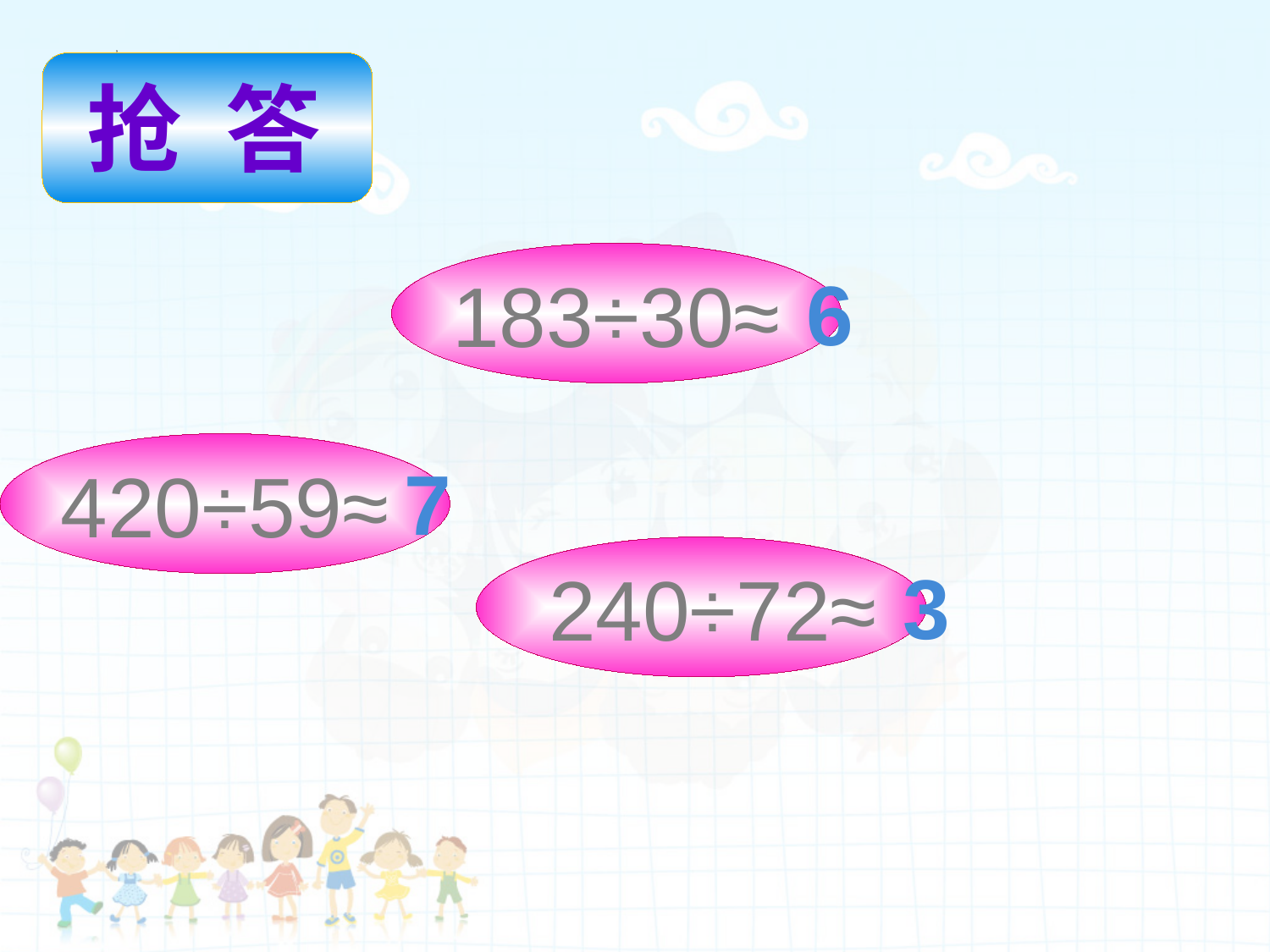

抢  答
183÷30≈
6
420÷59≈
7
 240÷72≈
3